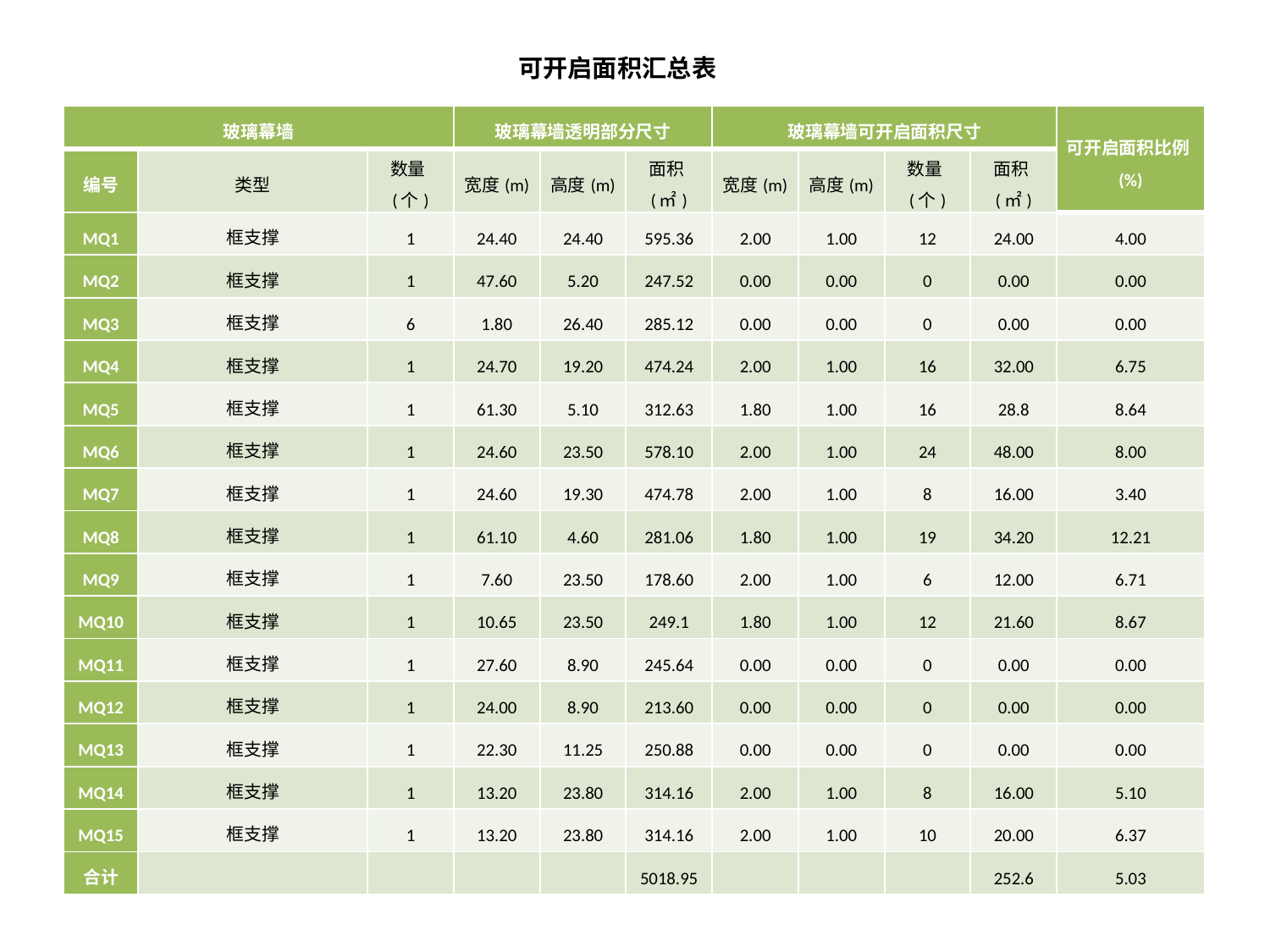

可开启面积汇总表
| 玻璃幕墙 |  |  | 玻璃幕墙透明部分尺寸 |  |  | 玻璃幕墙可开启面积尺寸 |  |  |  | 可开启面积比例(%) |
| --- | --- | --- | --- | --- | --- | --- | --- | --- | --- | --- |
| 编号 | 类型 | 数量(个) | 宽度(m) | 高度(m) | 面积(㎡) | 宽度(m) | 高度(m) | 数量(个) | 面积(㎡) |  |
| MQ1 | 框支撑 | 1 | 24.40 | 24.40 | 595.36 | 2.00 | 1.00 | 12 | 24.00 | 4.00 |
| MQ2 | 框支撑 | 1 | 47.60 | 5.20 | 247.52 | 0.00 | 0.00 | 0 | 0.00 | 0.00 |
| MQ3 | 框支撑 | 6 | 1.80 | 26.40 | 285.12 | 0.00 | 0.00 | 0 | 0.00 | 0.00 |
| MQ4 | 框支撑 | 1 | 24.70 | 19.20 | 474.24 | 2.00 | 1.00 | 16 | 32.00 | 6.75 |
| MQ5 | 框支撑 | 1 | 61.30 | 5.10 | 312.63 | 1.80 | 1.00 | 16 | 28.8 | 8.64 |
| MQ6 | 框支撑 | 1 | 24.60 | 23.50 | 578.10 | 2.00 | 1.00 | 24 | 48.00 | 8.00 |
| MQ7 | 框支撑 | 1 | 24.60 | 19.30 | 474.78 | 2.00 | 1.00 | 8 | 16.00 | 3.40 |
| MQ8 | 框支撑 | 1 | 61.10 | 4.60 | 281.06 | 1.80 | 1.00 | 19 | 34.20 | 12.21 |
| MQ9 | 框支撑 | 1 | 7.60 | 23.50 | 178.60 | 2.00 | 1.00 | 6 | 12.00 | 6.71 |
| MQ10 | 框支撑 | 1 | 10.65 | 23.50 | 249.1 | 1.80 | 1.00 | 12 | 21.60 | 8.67 |
| MQ11 | 框支撑 | 1 | 27.60 | 8.90 | 245.64 | 0.00 | 0.00 | 0 | 0.00 | 0.00 |
| MQ12 | 框支撑 | 1 | 24.00 | 8.90 | 213.60 | 0.00 | 0.00 | 0 | 0.00 | 0.00 |
| MQ13 | 框支撑 | 1 | 22.30 | 11.25 | 250.88 | 0.00 | 0.00 | 0 | 0.00 | 0.00 |
| MQ14 | 框支撑 | 1 | 13.20 | 23.80 | 314.16 | 2.00 | 1.00 | 8 | 16.00 | 5.10 |
| MQ15 | 框支撑 | 1 | 13.20 | 23.80 | 314.16 | 2.00 | 1.00 | 10 | 20.00 | 6.37 |
| 合计 |  |  |  |  | 5018.95 |  |  |  | 252.6 | 5.03 |